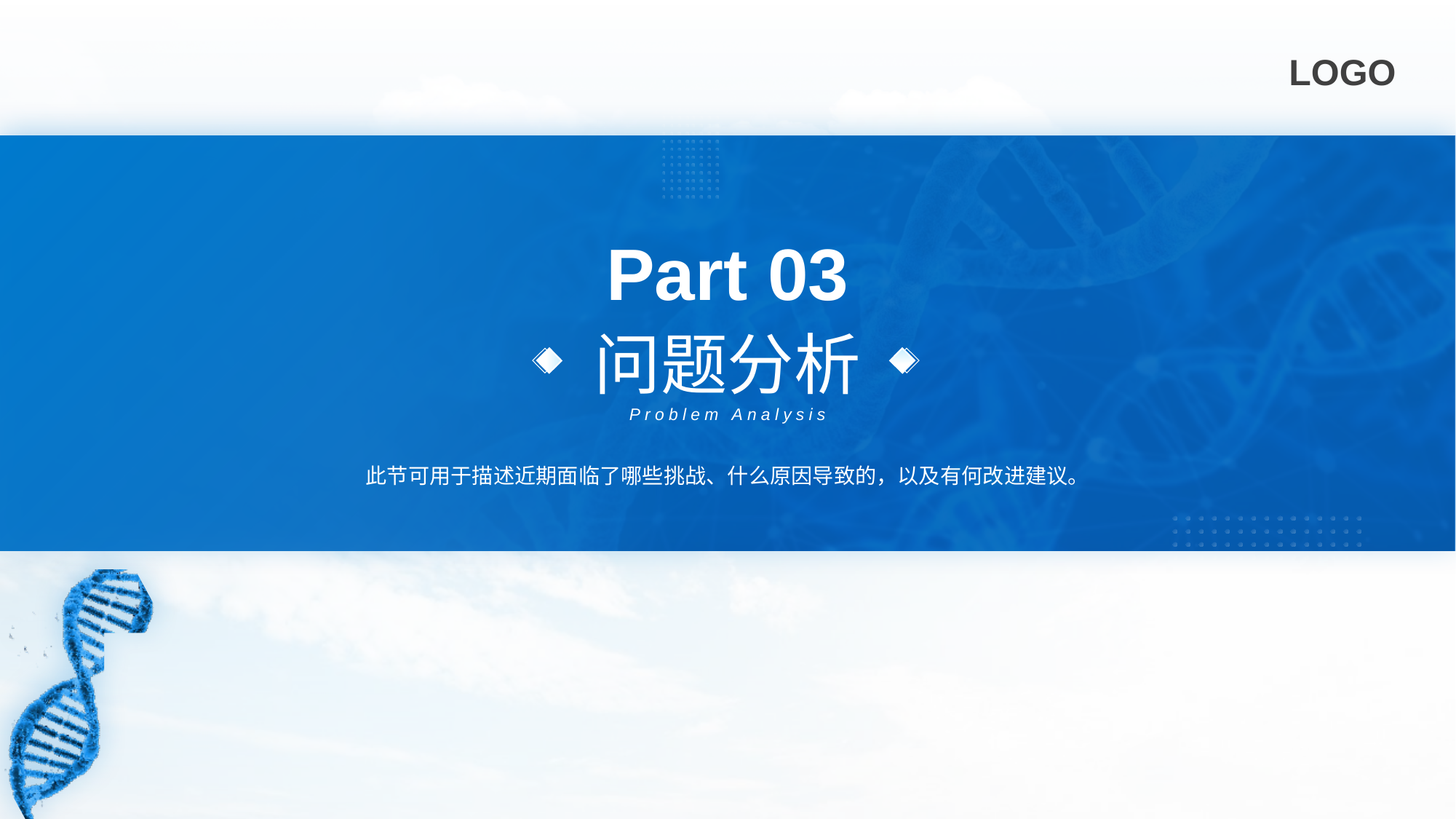

Part 03
问题分析

Problem Analysis
此节可用于描述近期面临了哪些挑战、什么原因导致的，以及有何改进建议。